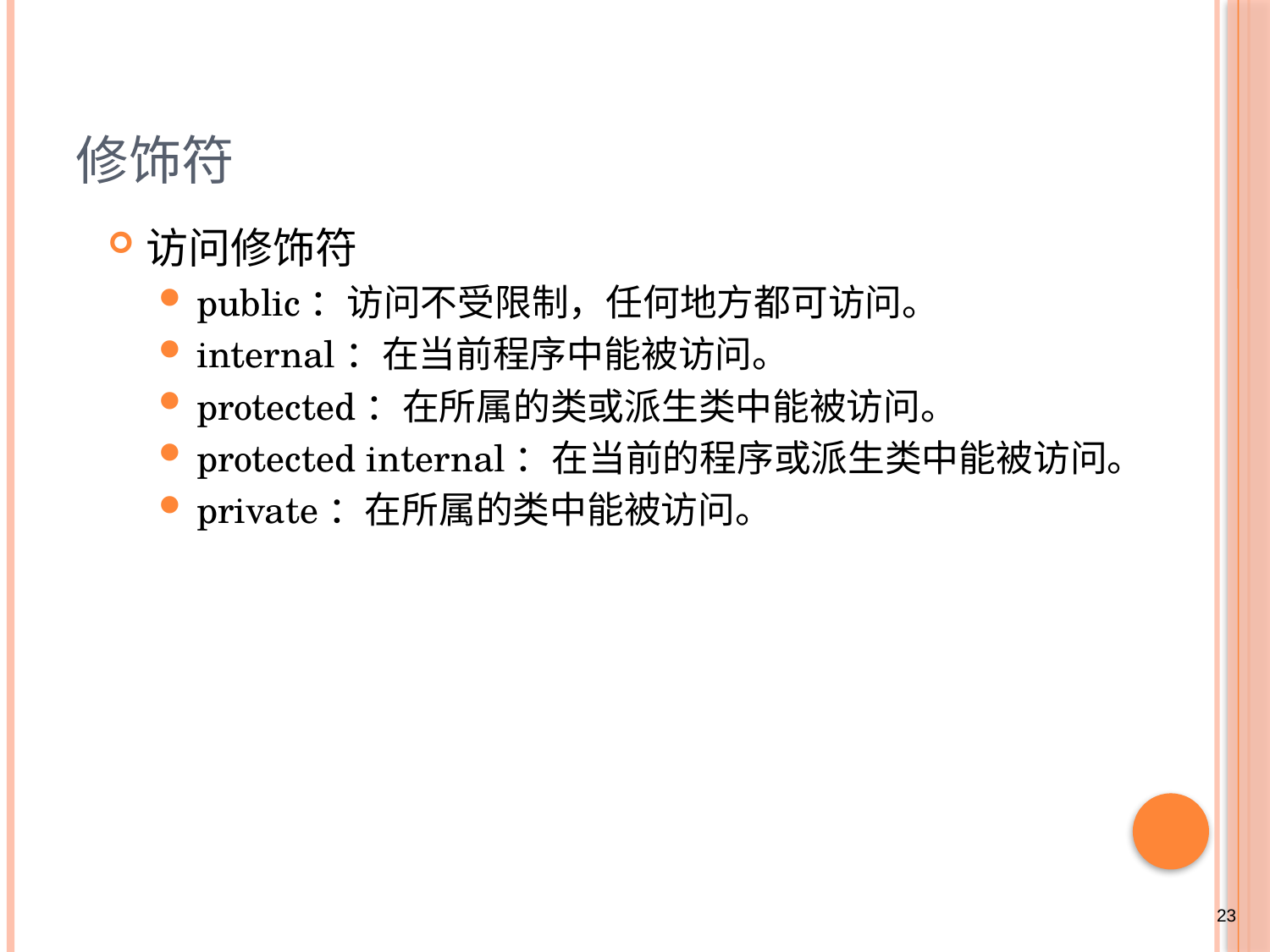

# 修饰符
访问修饰符
public：访问不受限制，任何地方都可访问。
internal：在当前程序中能被访问。
protected：在所属的类或派生类中能被访问。
protected internal：在当前的程序或派生类中能被访问。
private：在所属的类中能被访问。

23